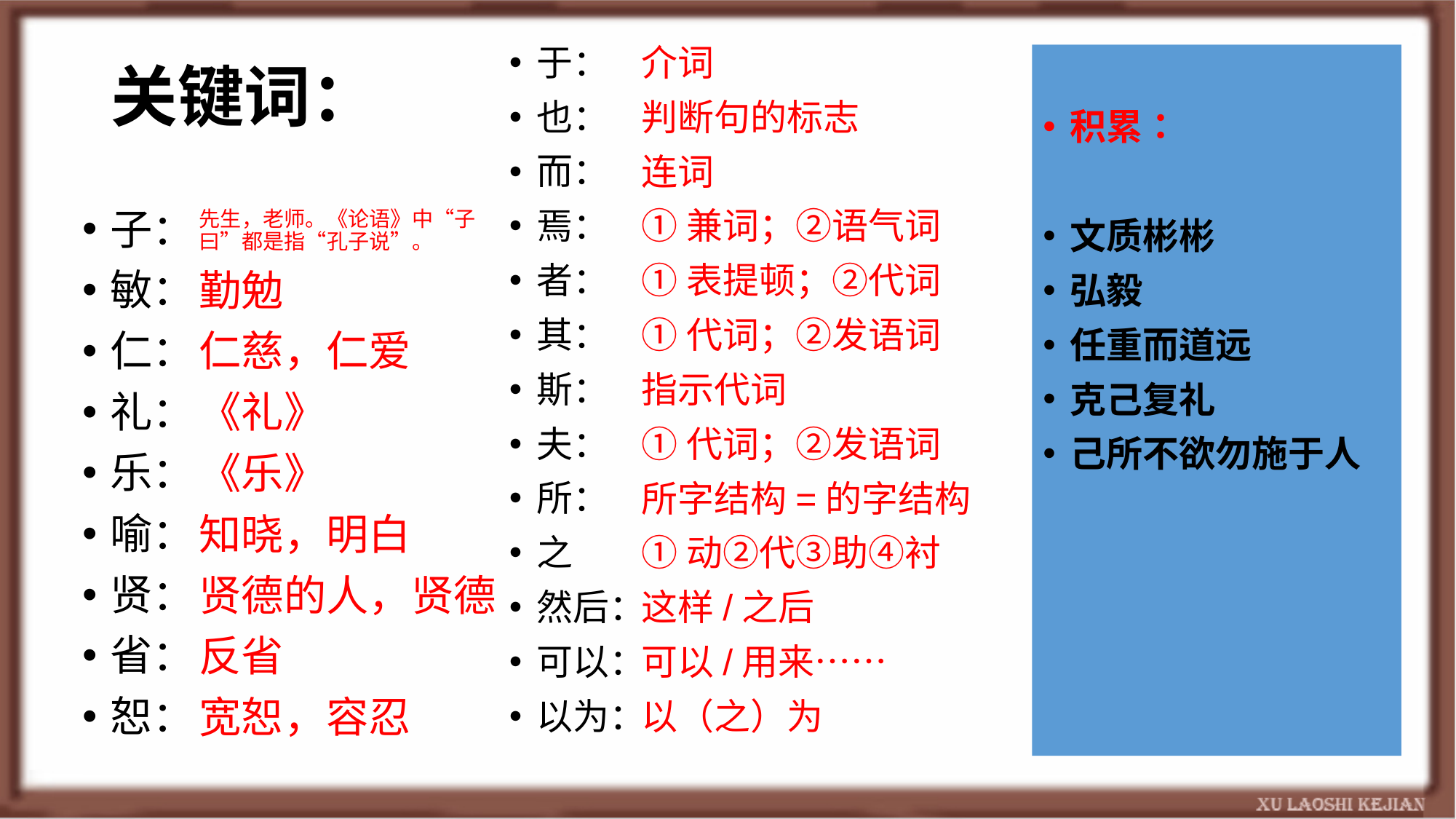

于：
也：
而：
焉：
者：
其：
斯：
夫：
所：
之
然后：
可以：
以为：
介词
判断句的标志
连词
①兼词；②语气词
①表提顿；②代词
①代词；②发语词
指示代词
①代词；②发语词
所字结构=的字结构
①动②代③助④衬
这样/之后
可以/用来……
以（之）为
# 关键词：

积累：

文质彬彬
弘毅
任重而道远
克己复礼
己所不欲勿施于人
子：
敏：
仁：
礼：
乐：
喻：
贤：
省：
恕：
先生，老师。《论语》中“子曰”都是指“孔子说”。
勤勉
仁慈，仁爱
《礼》
《乐》
知晓，明白
贤德的人，贤德
反省
宽恕，容忍